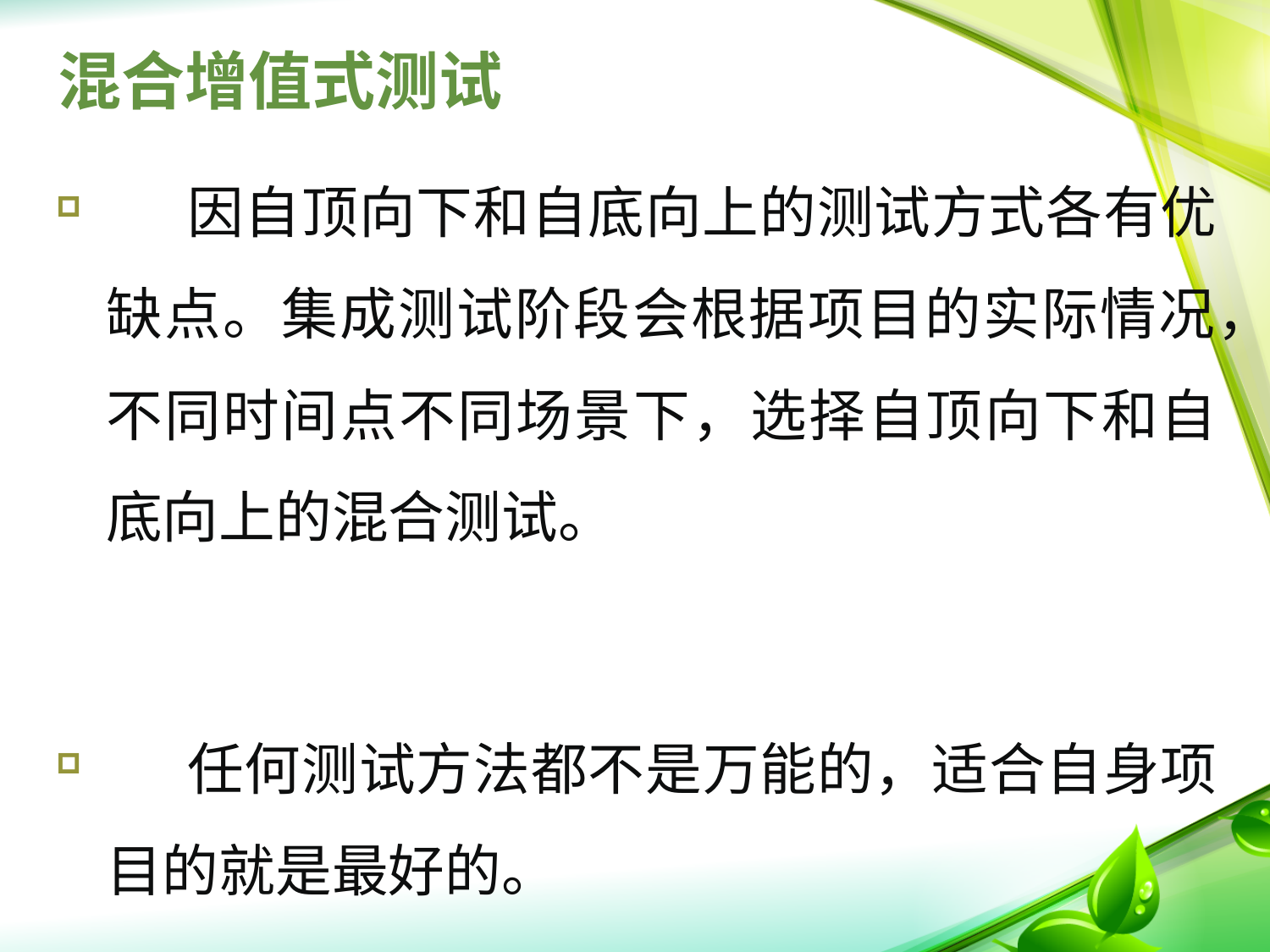

# 混合增值式测试
     因自顶向下和自底向上的测试方式各有优缺点。集成测试阶段会根据项目的实际情况，不同时间点不同场景下，选择自顶向下和自底向上的混合测试。

     任何测试方法都不是万能的，适合自身项目的就是最好的。